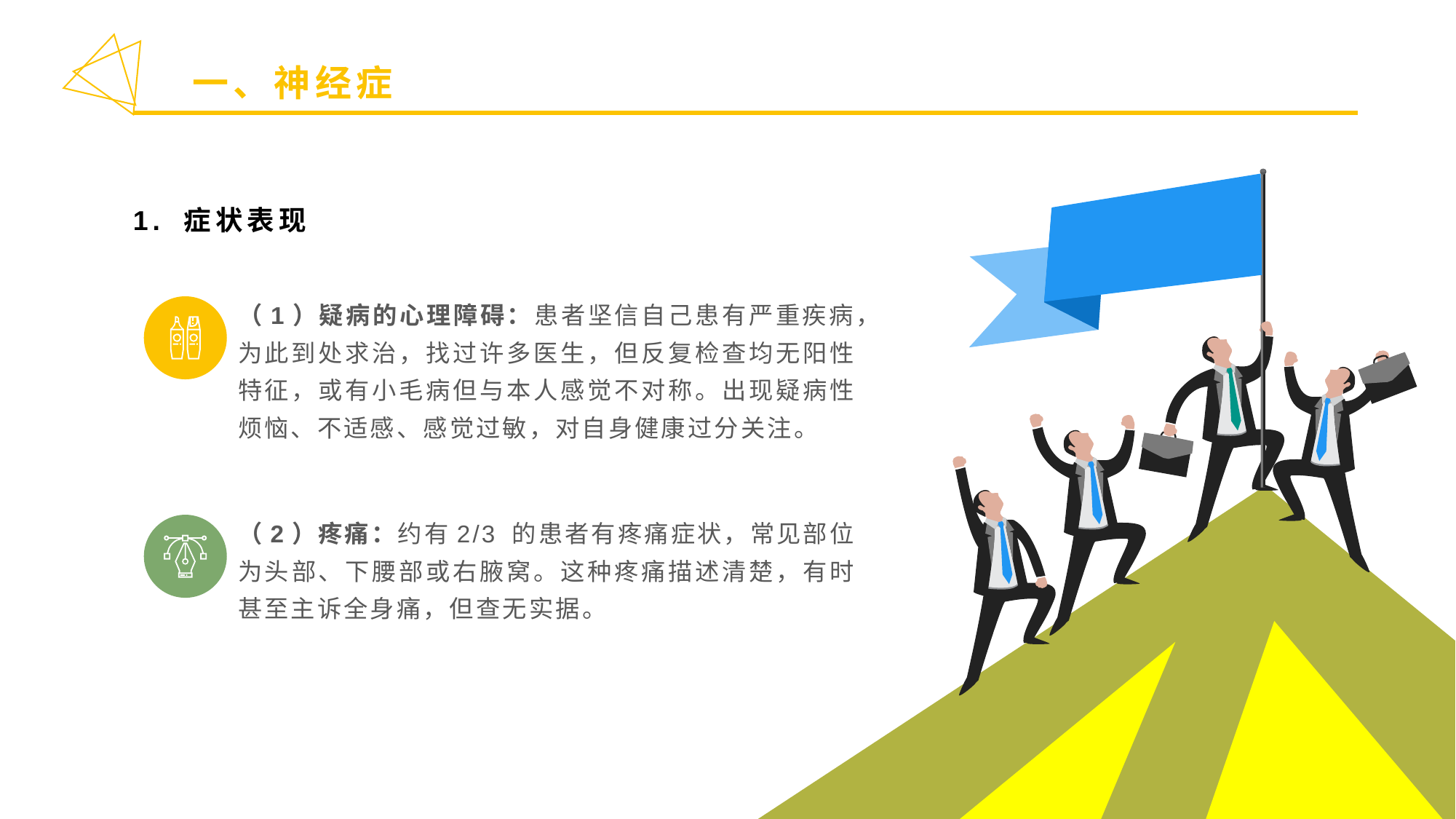

一、神经症

1. 症状表现
（1）疑病的心理障碍：患者坚信自己患有严重疾病，为此到处求治，找过许多医生，但反复检查均无阳性特征，或有小毛病但与本人感觉不对称。出现疑病性烦恼、不适感、感觉过敏，对自身健康过分关注。

s

（2）疼痛：约有2/3 的患者有疼痛症状，常见部位为头部、下腰部或右腋窝。这种疼痛描述清楚，有时甚至主诉全身痛，但查无实据。